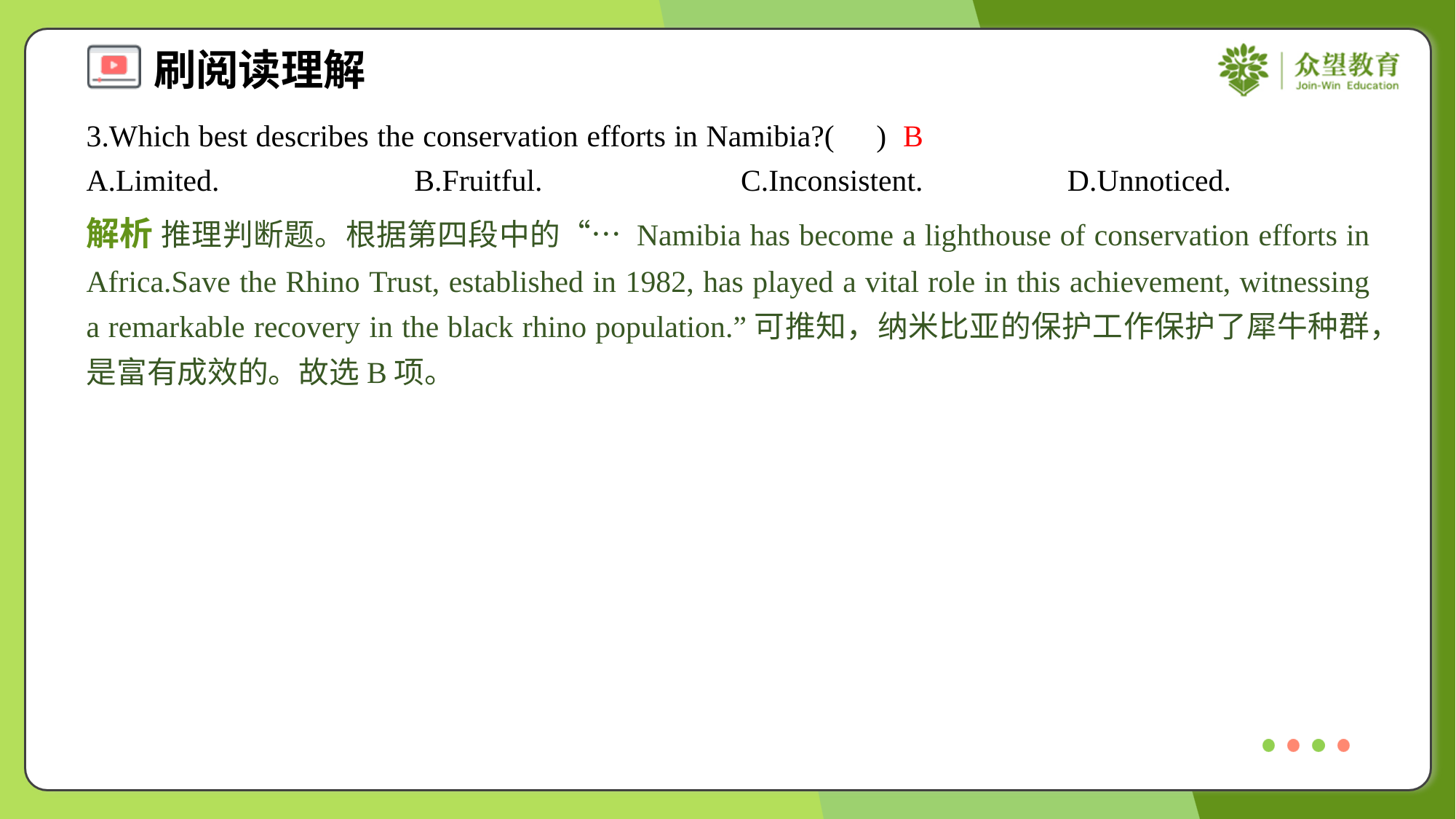

3.Which best describes the conservation efforts in Namibia?(     )
B
A.Limited.	B.Fruitful.	C.Inconsistent.	D.Unnoticed.
解析 推理判断题。根据第四段中的“… Namibia has become a lighthouse of conservation efforts in Africa.Save the Rhino Trust, established in 1982, has played a vital role in this achievement, witnessing a remarkable recovery in the black rhino population.”可推知，纳米比亚的保护工作保护了犀牛种群，是富有成效的。故选B项。